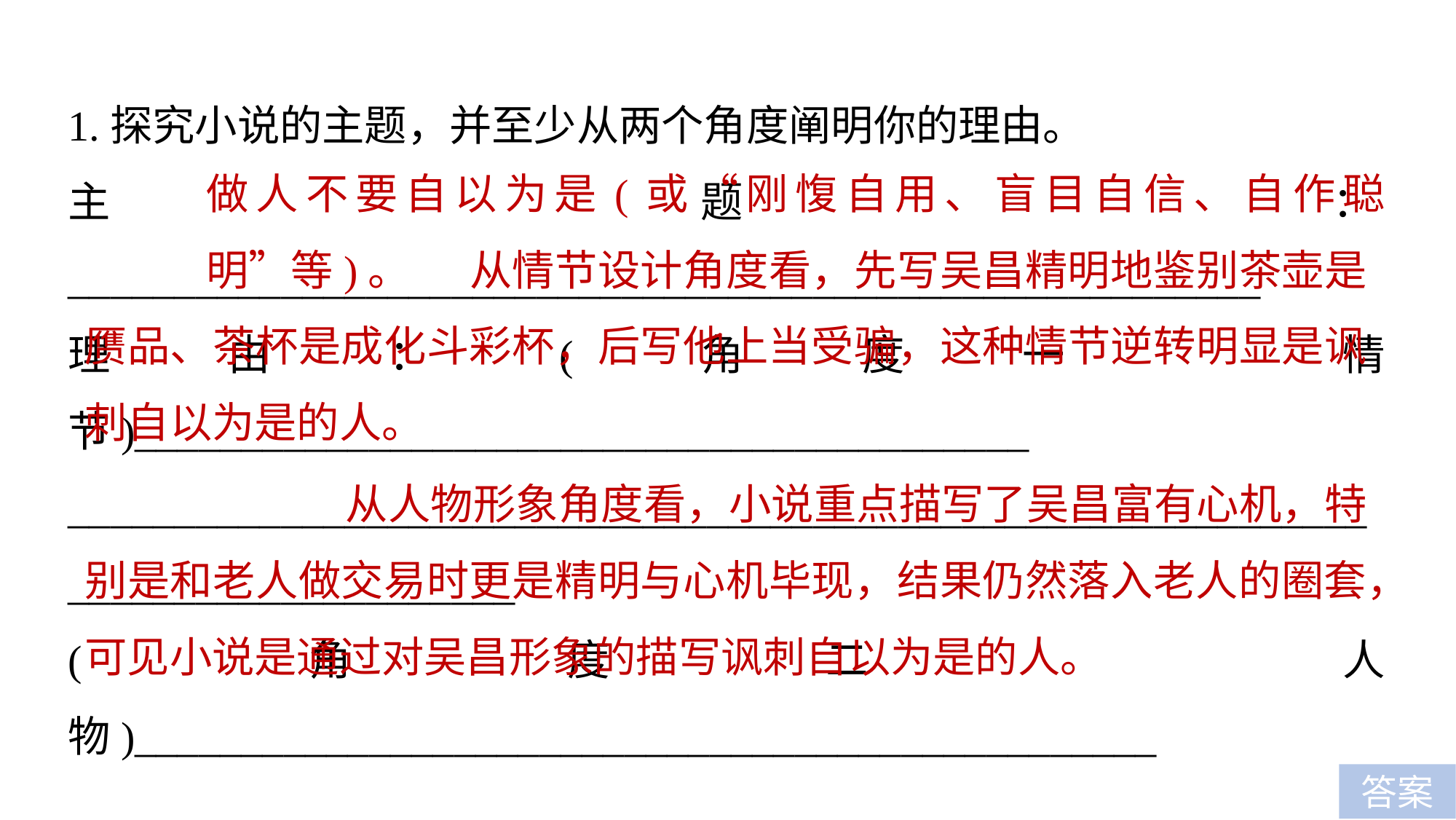

1.探究小说的主题，并至少从两个角度阐明你的理由。
主题：________________________________________________________
理由：(角度一　情节)__________________________________________
__________________________________________________________________________________
(角度二　人物)________________________________________________
___________________________________________________________________________________________________________________
做人不要自以为是(或“刚愎自用、盲目自信、自作聪明”等)。
                                      从情节设计角度看，先写吴昌精明地鉴别茶壶是赝品、茶杯是成化斗彩杯，后写他上当受骗，这种情节逆转明显是讽刺自以为是的人。
                          从人物形象角度看，小说重点描写了吴昌富有心机，特别是和老人做交易时更是精明与心机毕现，结果仍然落入老人的圈套，可见小说是通过对吴昌形象的描写讽刺自以为是的人。
答案